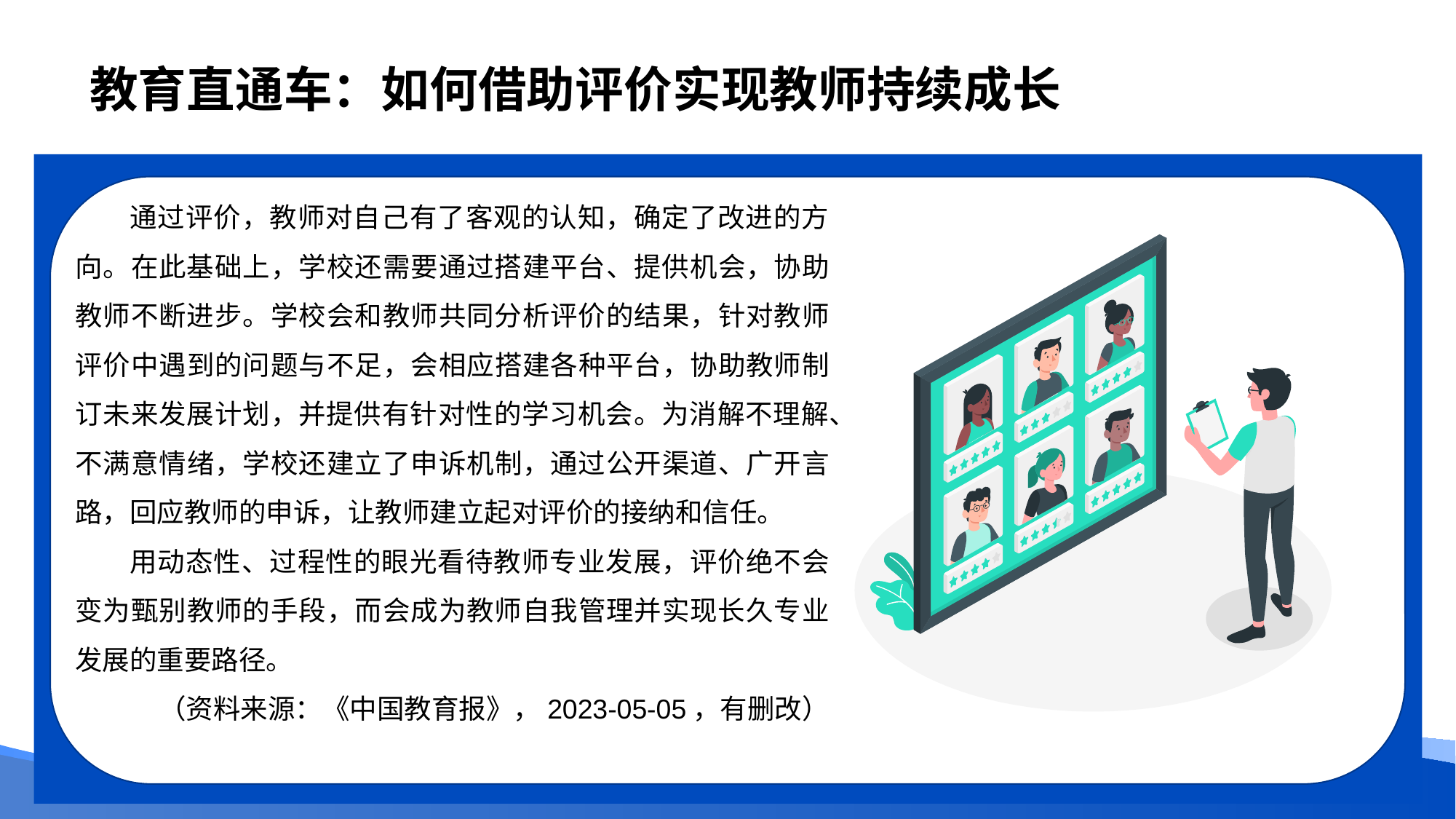

# 教育直通车：如何借助评价实现教师持续成长

通过评价，教师对自己有了客观的认知，确定了改进的方向。在此基础上，学校还需要通过搭建平台、提供机会，协助教师不断进步。学校会和教师共同分析评价的结果，针对教师评价中遇到的问题与不足，会相应搭建各种平台，协助教师制订未来发展计划，并提供有针对性的学习机会。为消解不理解、不满意情绪，学校还建立了申诉机制，通过公开渠道、广开言路，回应教师的申诉，让教师建立起对评价的接纳和信任。
用动态性、过程性的眼光看待教师专业发展，评价绝不会变为甄别教师的手段，而会成为教师自我管理并实现长久专业发展的重要路径。
（资料来源：《中国教育报》，2023-05-05，有删改）